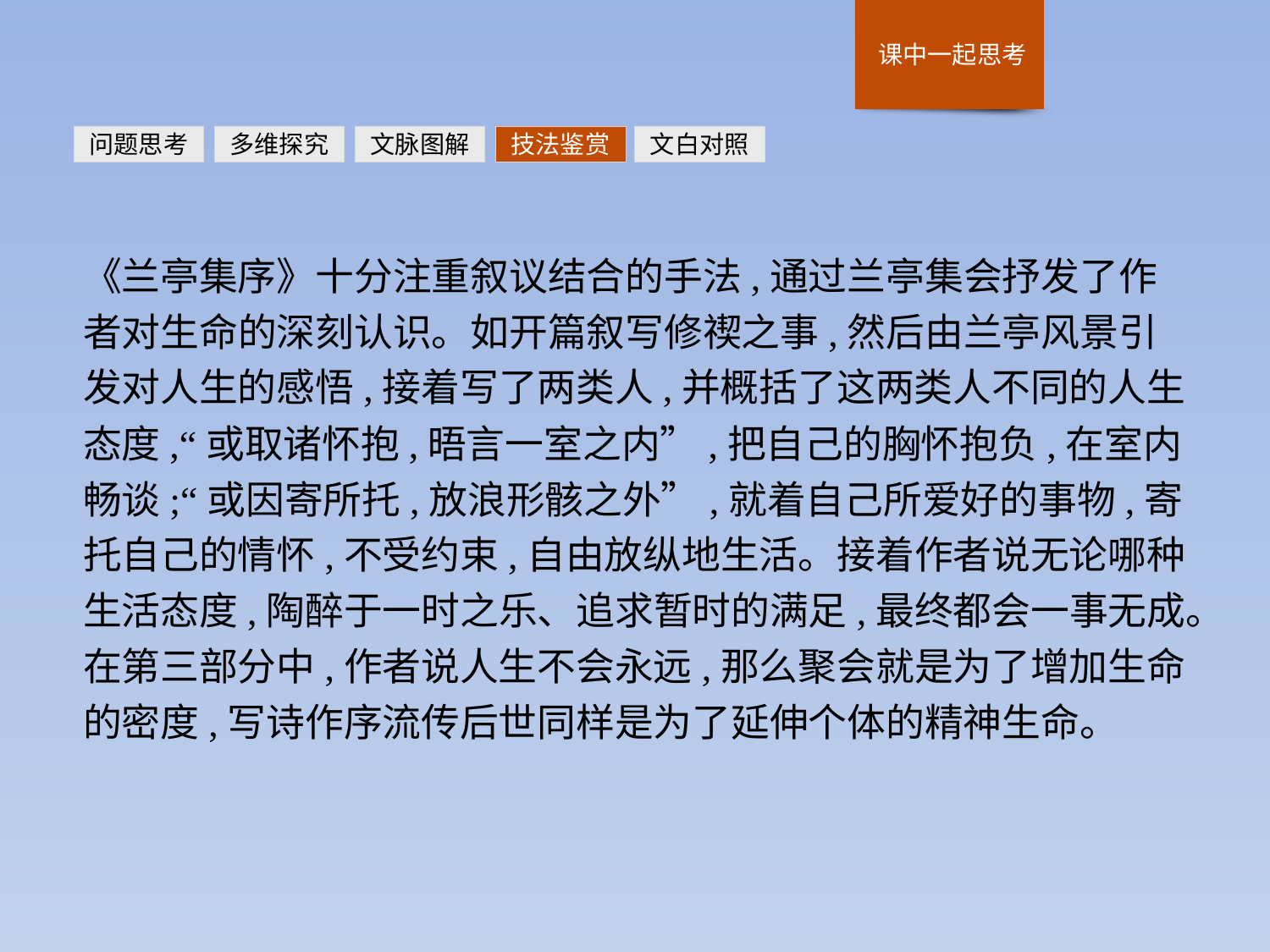

问题思考
多维探究
文脉图解
技法鉴赏
文白对照
《兰亭集序》十分注重叙议结合的手法,通过兰亭集会抒发了作者对生命的深刻认识。如开篇叙写修禊之事,然后由兰亭风景引发对人生的感悟,接着写了两类人,并概括了这两类人不同的人生态度,“或取诸怀抱,晤言一室之内”,把自己的胸怀抱负,在室内畅谈;“或因寄所托,放浪形骸之外”,就着自己所爱好的事物,寄托自己的情怀,不受约束,自由放纵地生活。接着作者说无论哪种生活态度,陶醉于一时之乐、追求暂时的满足,最终都会一事无成。在第三部分中,作者说人生不会永远,那么聚会就是为了增加生命的密度,写诗作序流传后世同样是为了延伸个体的精神生命。